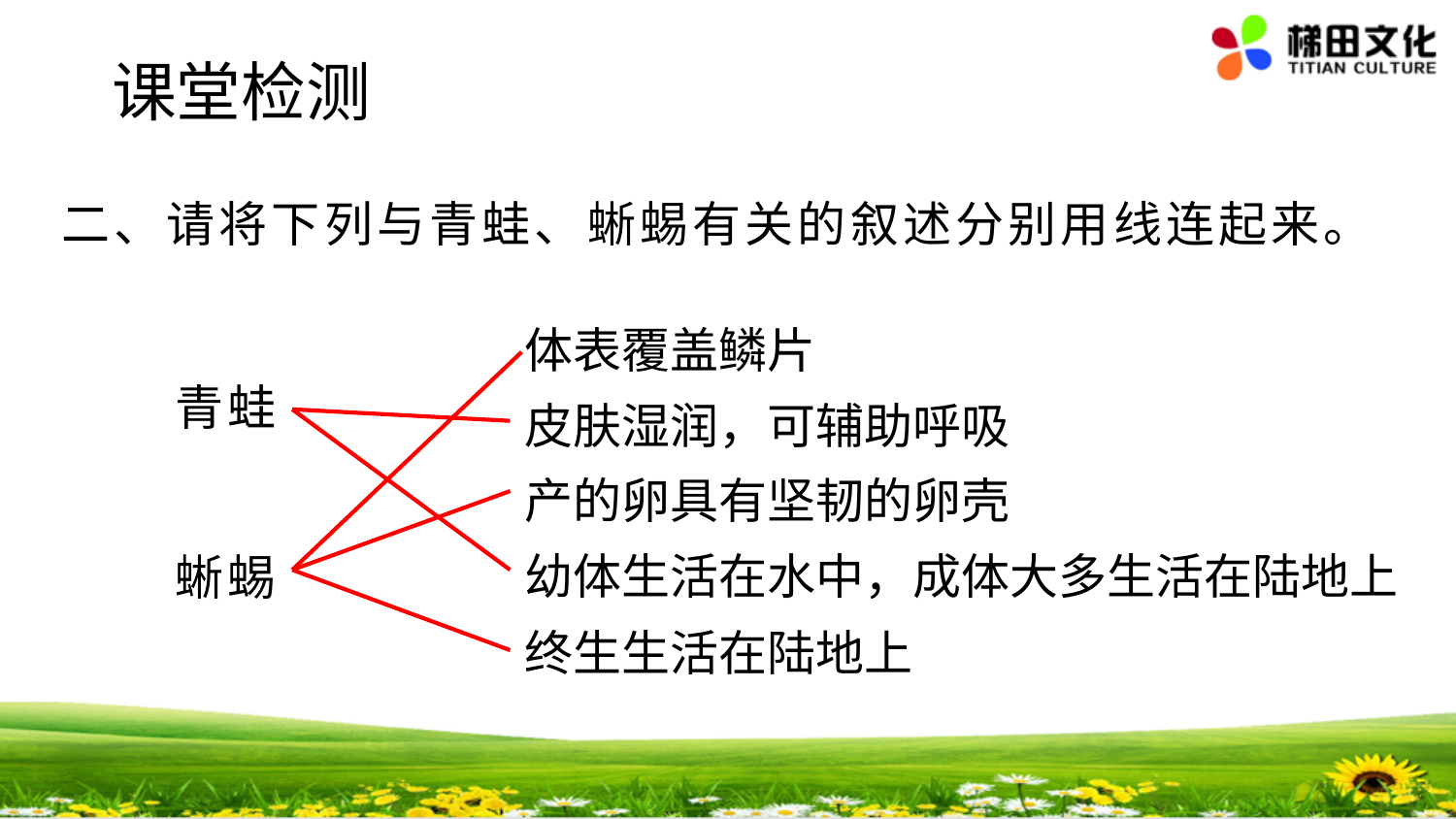

课堂检测
二、请将下列与青蛙、蜥蜴有关的叙述分别用线连起来。
体表覆盖鳞片
皮肤湿润，可辅助呼吸
产的卵具有坚韧的卵壳
幼体生活在水中，成体大多生活在陆地上
终生生活在陆地上
青蛙
蜥蜴